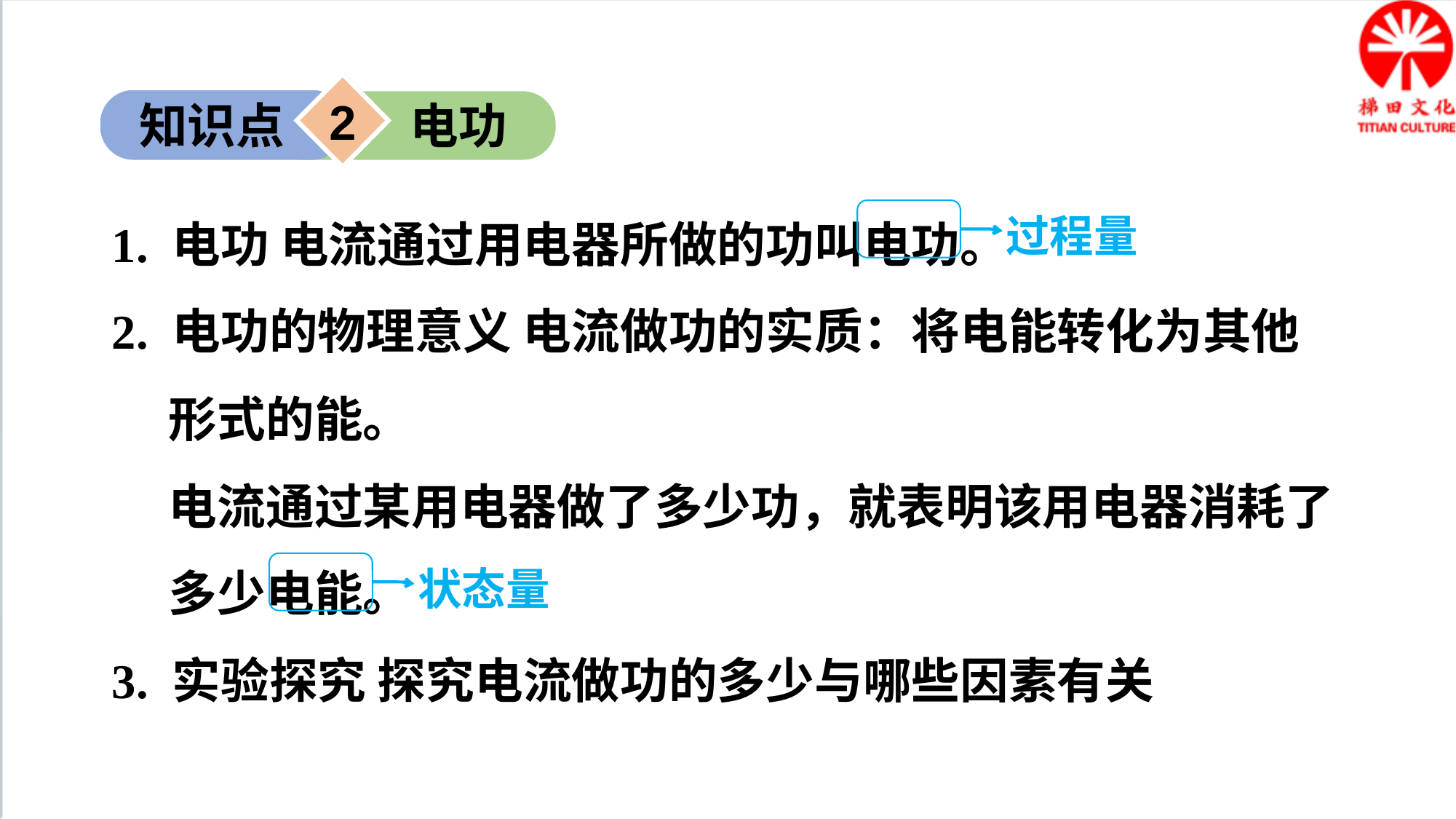

2
知识点
电功

1. 电功 电流通过用电器所做的功叫电功。
2. 电功的物理意义 电流做功的实质：将电能转化为其他形式的能。
电流通过某用电器做了多少功，就表明该用电器消耗了多少电能。
3. 实验探究 探究电流做功的多少与哪些因素有关

过程量

状态量